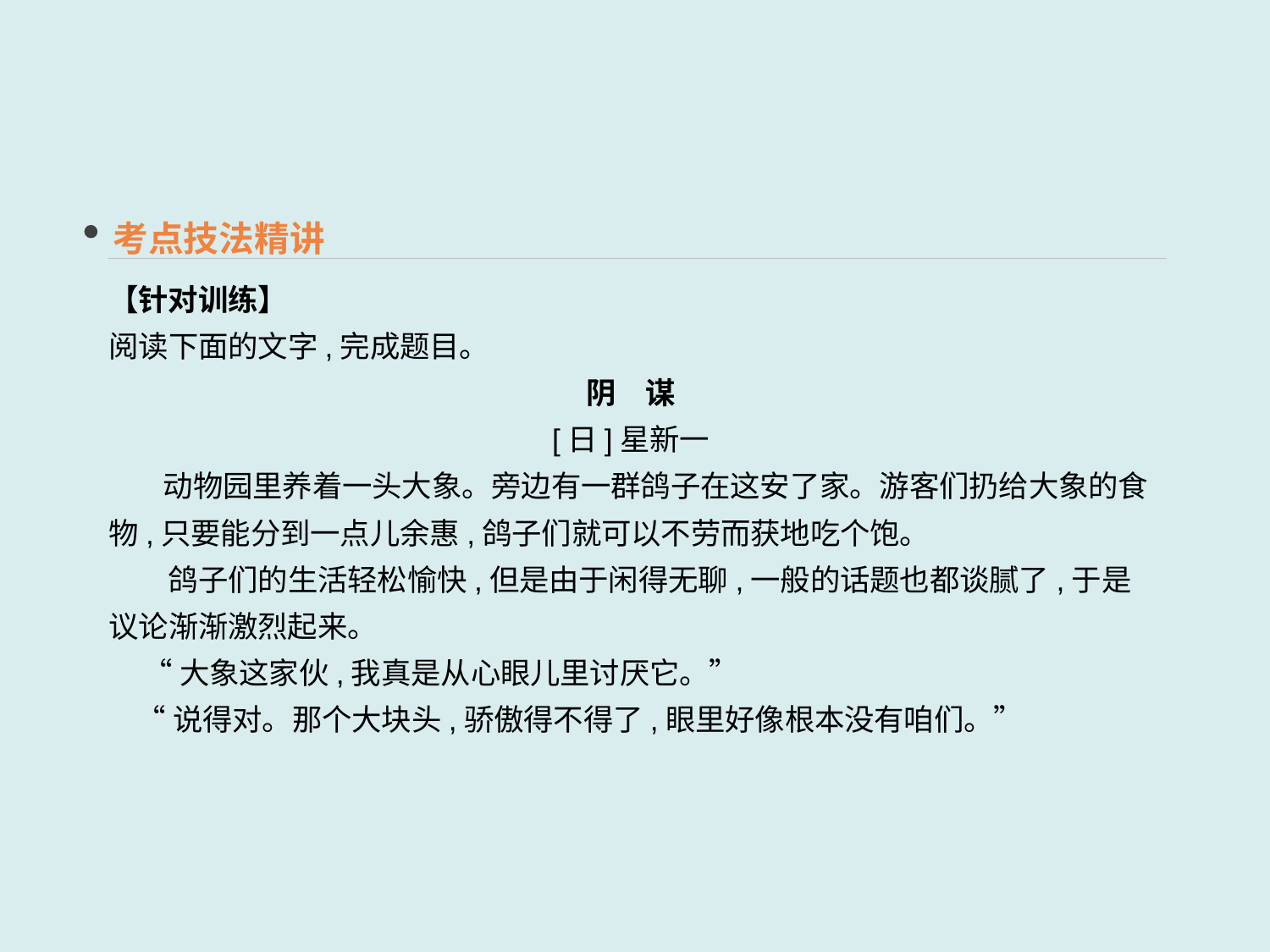

考点技法精讲

【针对训练】
阅读下面的文字,完成题目。
阴　谋
[日]星新一
       动物园里养着一头大象。旁边有一群鸽子在这安了家。游客们扔给大象的食物,只要能分到一点儿余惠,鸽子们就可以不劳而获地吃个饱。
　　鸽子们的生活轻松愉快,但是由于闲得无聊,一般的话题也都谈腻了,于是议论渐渐激烈起来。
     “大象这家伙,我真是从心眼儿里讨厌它。”
    “说得对。那个大块头,骄傲得不得了,眼里好像根本没有咱们。”